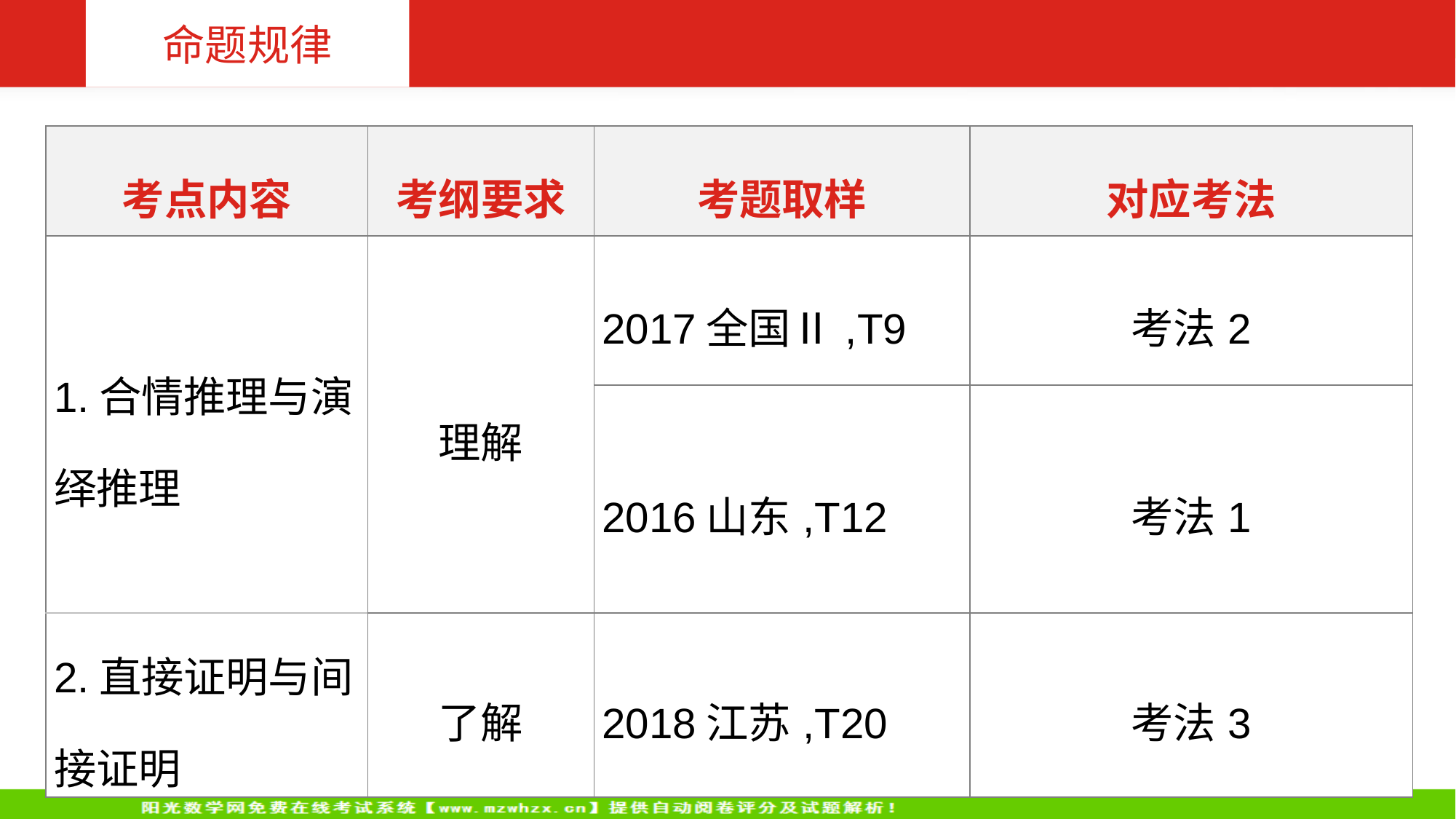

命题规律
| 考点内容 | 考纲要求 | 考题取样 | 对应考法 |
| --- | --- | --- | --- |
| 1.合情推理与演绎推理 | 理解 | 2017全国Ⅱ,T9 | 考法2 |
|  |  | 2016山东,T12 | 考法1 |
| 2.直接证明与间接证明 | 了解 | 2018江苏,T20 | 考法3 |